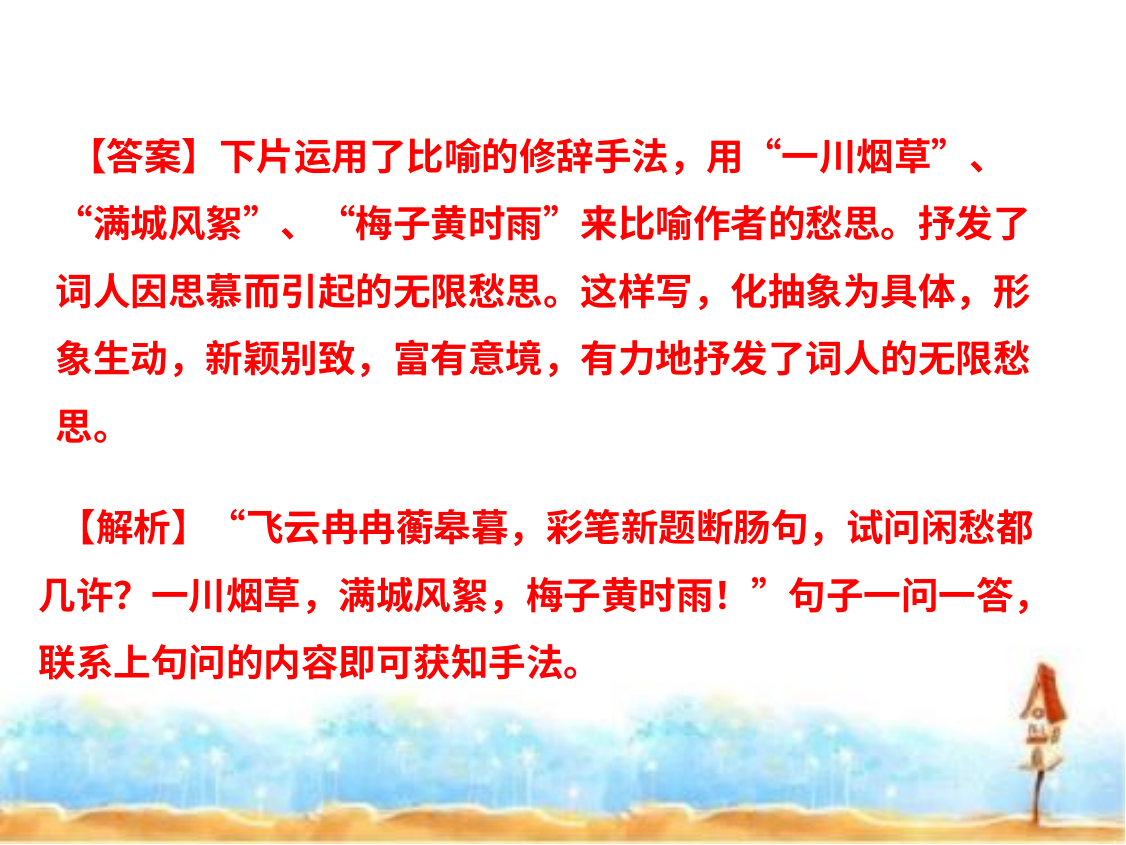

【答案】下片运用了比喻的修辞手法，用“一川烟草”、“满城风絮”、“梅子黄时雨”来比喻作者的愁思。抒发了词人因思慕而引起的无限愁思。这样写，化抽象为具体，形象生动，新颖别致，富有意境，有力地抒发了词人的无限愁思。
  【解析】“飞云冉冉蘅皋暮，彩笔新题断肠句，试问闲愁都几许？一川烟草，满城风絮，梅子黄时雨！”句子一问一答，联系上句问的内容即可获知手法。